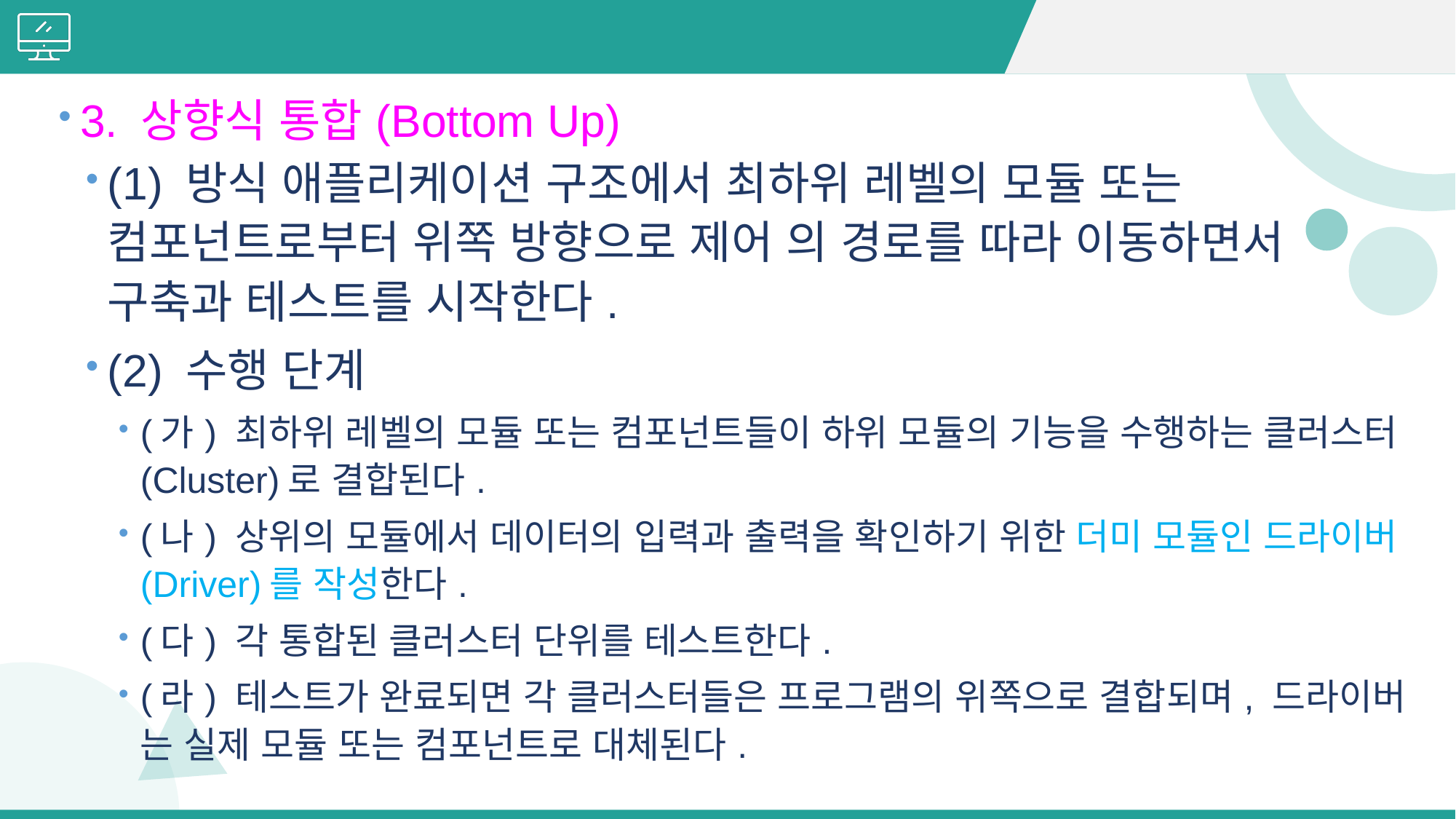

#
3. 상향식 통합(Bottom Up)
(1) 방식 애플리케이션 구조에서 최하위 레벨의 모듈 또는 컴포넌트로부터 위쪽 방향으로 제어 의 경로를 따라 이동하면서 구축과 테스트를 시작한다.
(2) 수행 단계
(가) 최하위 레벨의 모듈 또는 컴포넌트들이 하위 모듈의 기능을 수행하는 클러스터 (Cluster)로 결합된다.
(나) 상위의 모듈에서 데이터의 입력과 출력을 확인하기 위한 더미 모듈인 드라이버 (Driver)를 작성한다.
(다) 각 통합된 클러스터 단위를 테스트한다.
(라) 테스트가 완료되면 각 클러스터들은 프로그램의 위쪽으로 결합되며, 드라이버 는 실제 모듈 또는 컴포넌트로 대체된다.